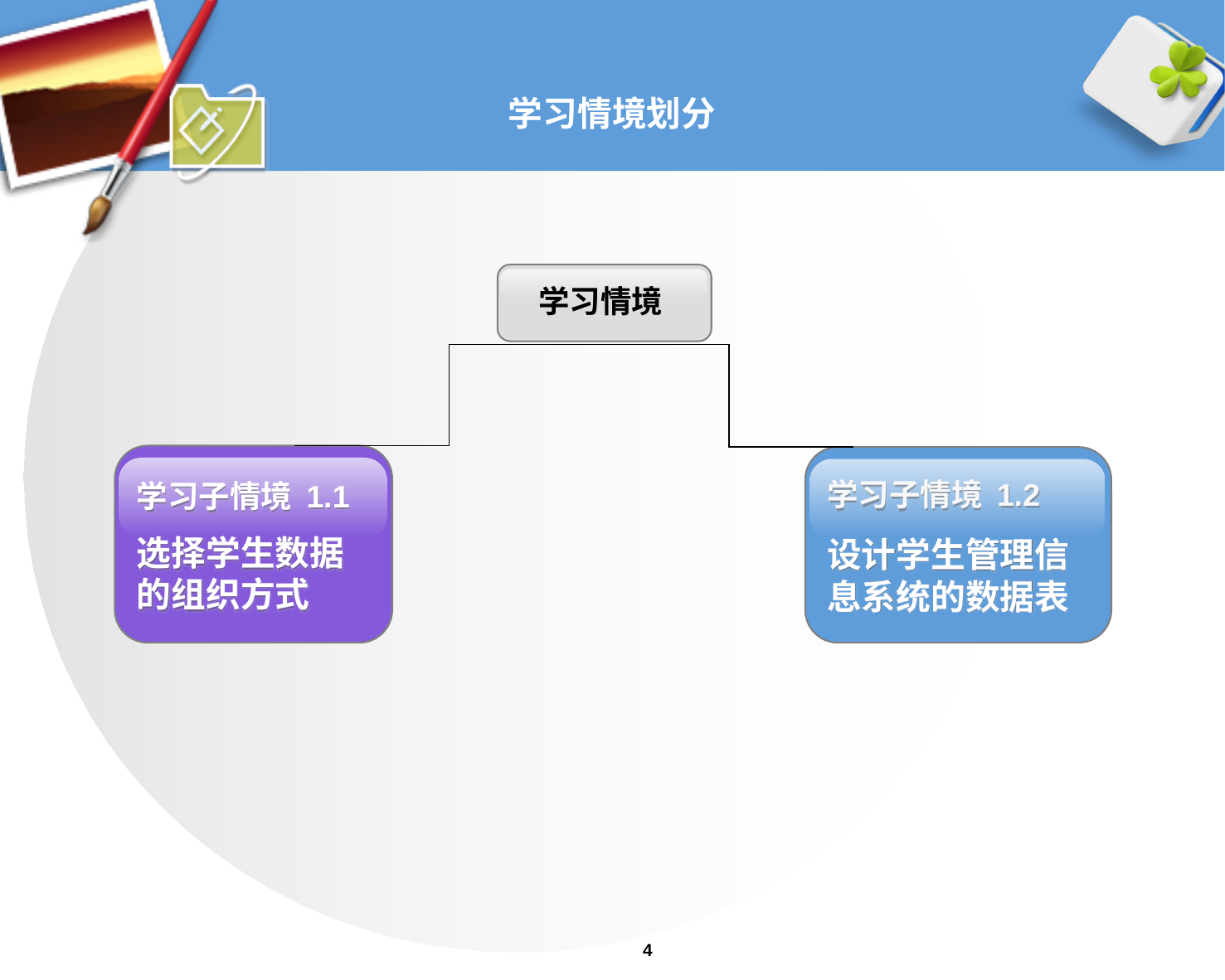

# 学习情境划分

学习情境

学习子情境 1.2
设计学生管理信息系统的数据表
学习子情境 1.1
选择学生数据的组织方式
4